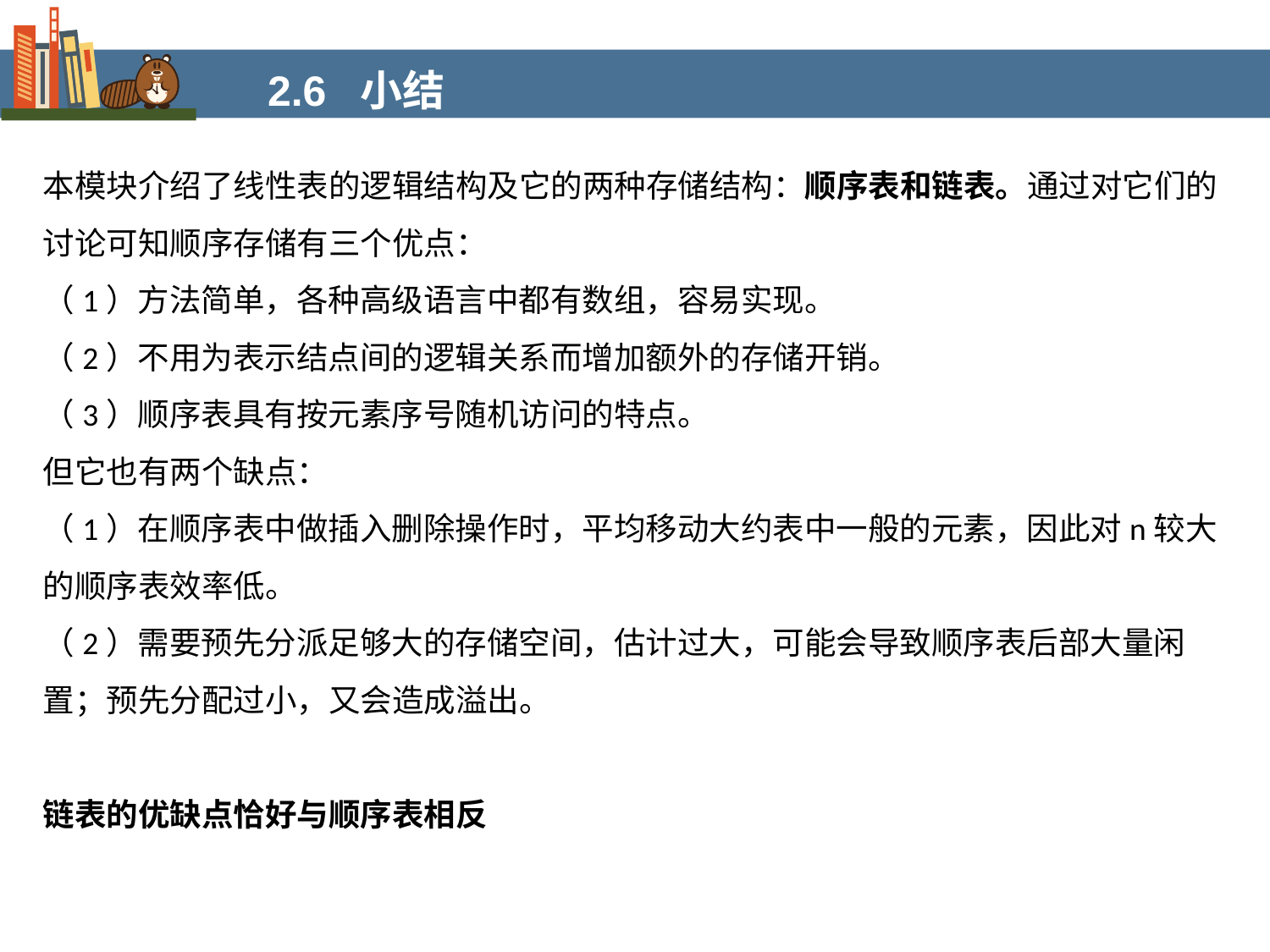

2.6  小结
本模块介绍了线性表的逻辑结构及它的两种存储结构：顺序表和链表。通过对它们的讨论可知顺序存储有三个优点：
（1）方法简单，各种高级语言中都有数组，容易实现。
（2）不用为表示结点间的逻辑关系而增加额外的存储开销。
（3）顺序表具有按元素序号随机访问的特点。
但它也有两个缺点：
（1）在顺序表中做插入删除操作时，平均移动大约表中一般的元素，因此对n较大的顺序表效率低。
（2）需要预先分派足够大的存储空间，估计过大，可能会导致顺序表后部大量闲置；预先分配过小，又会造成溢出。

链表的优缺点恰好与顺序表相反